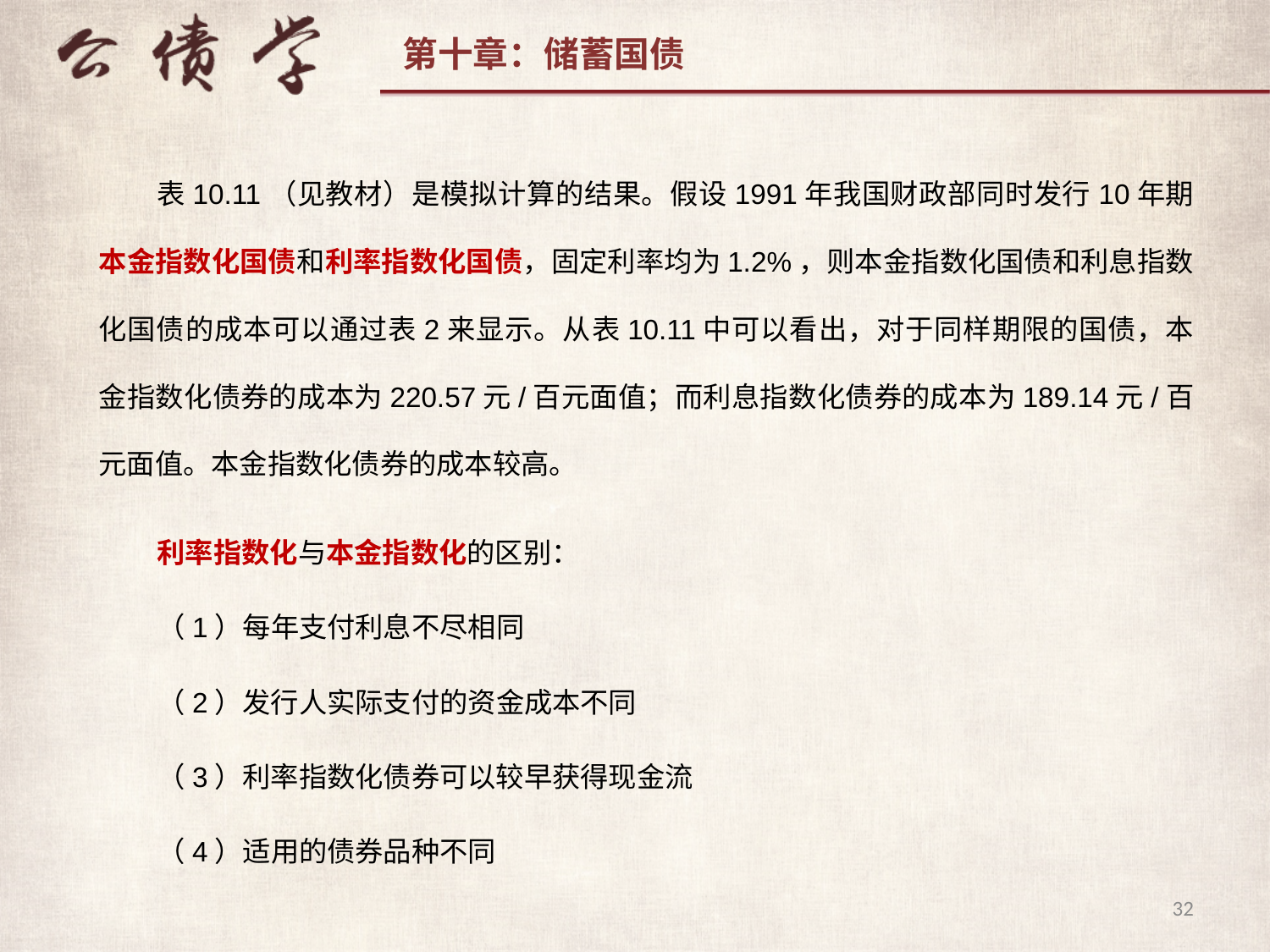

表10.11（见教材）是模拟计算的结果。假设1991年我国财政部同时发行10年期本金指数化国债和利率指数化国债，固定利率均为1.2%，则本金指数化国债和利息指数化国债的成本可以通过表2来显示。从表10.11中可以看出，对于同样期限的国债，本金指数化债券的成本为220.57元/百元面值；而利息指数化债券的成本为189.14元/百元面值。本金指数化债券的成本较高。
利率指数化与本金指数化的区别：
（1）每年支付利息不尽相同
（2）发行人实际支付的资金成本不同
（3）利率指数化债券可以较早获得现金流
（4）适用的债券品种不同
32